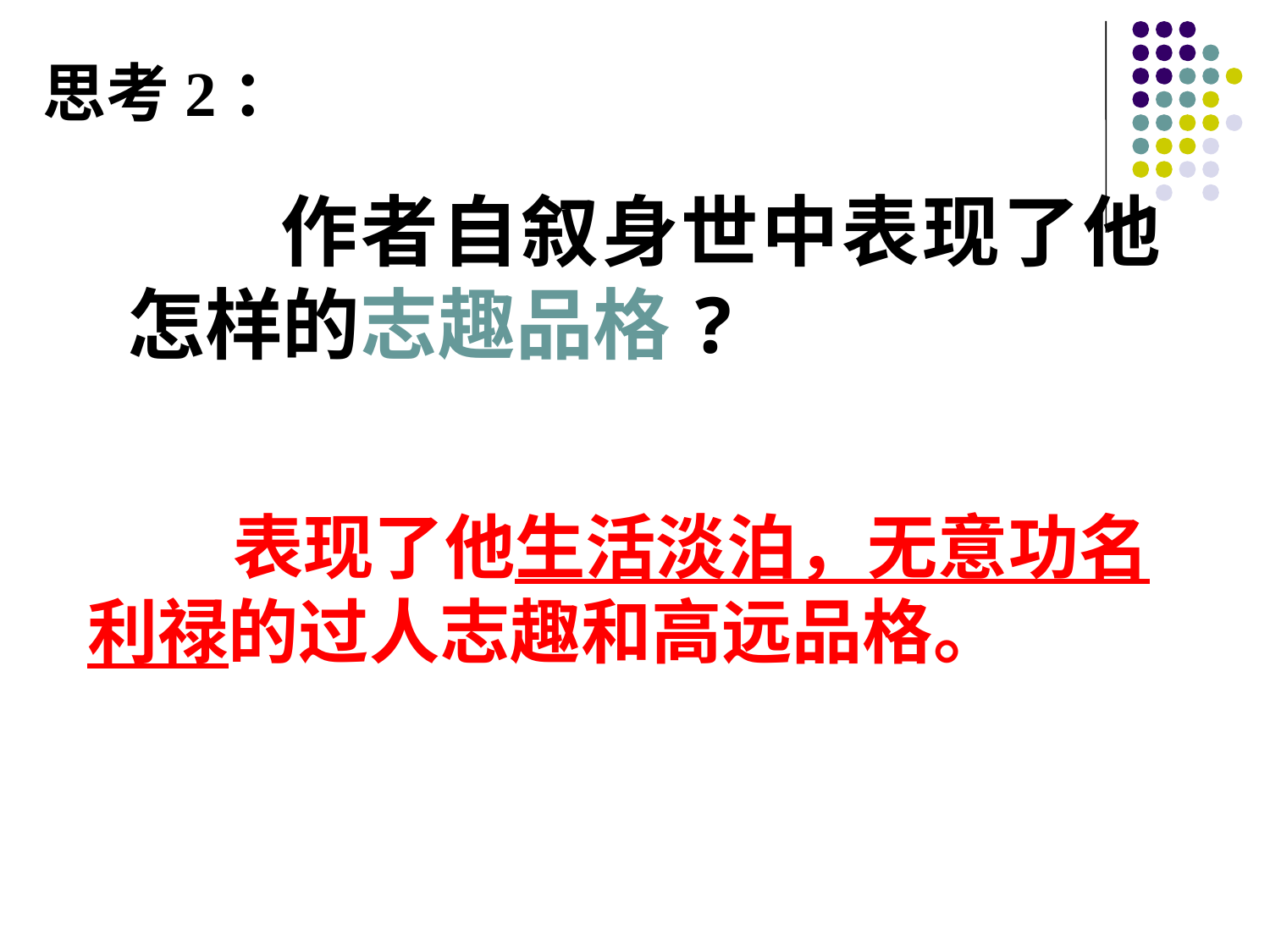

思考2：

        作者自叙身世中表现了他怎样的志趣品格?
# 表现了他生活淡泊，无意功名利禄的过人志趣和高远品格。